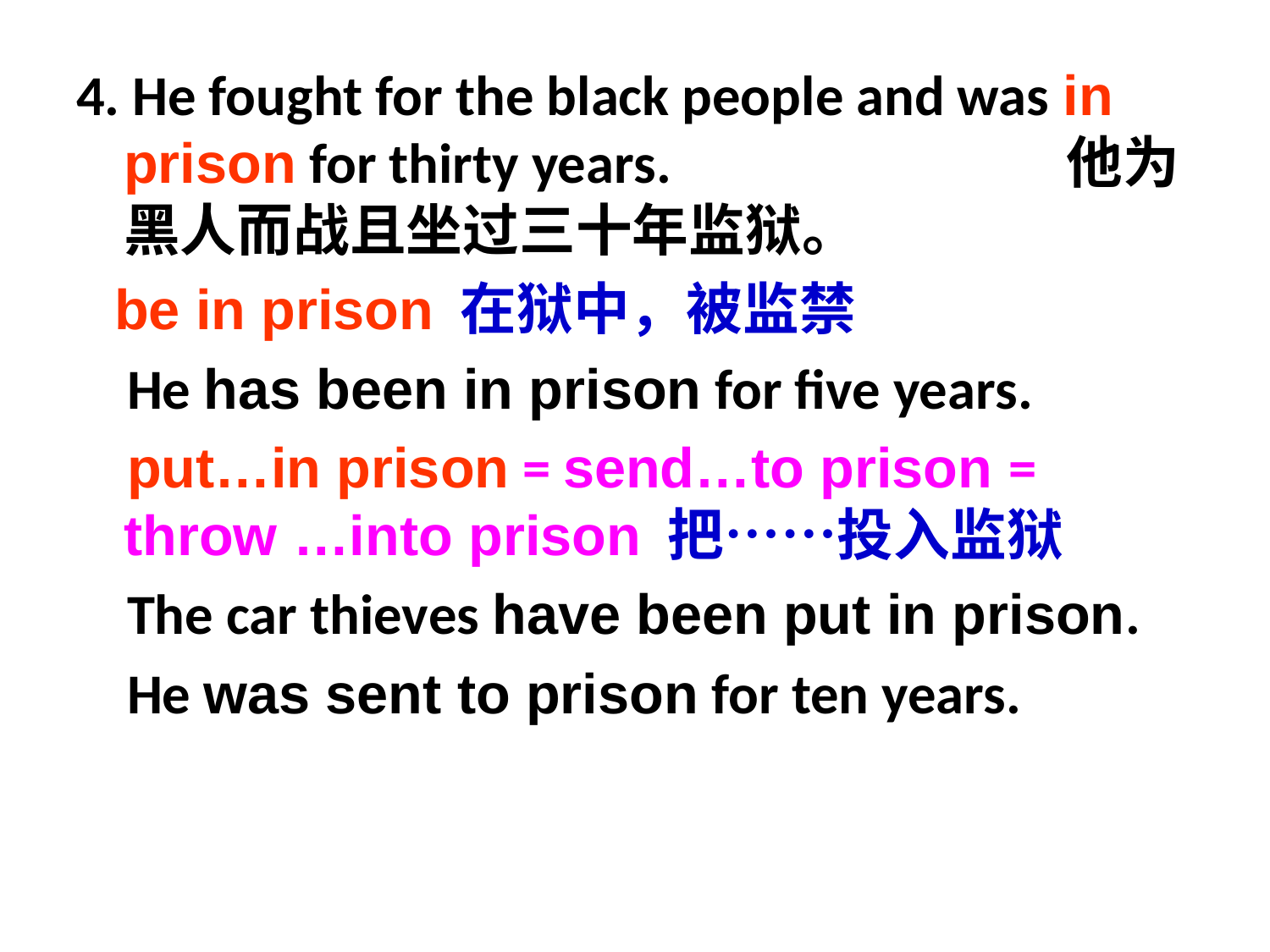

4. He fought for the black people and was in prison for thirty years.                              他为黑人而战且坐过三十年监狱。
   be in prison 在狱中，被监禁
    He has been in prison for five years.
    put…in prison = send…to prison = throw …into prison 把……投入监狱
    The car thieves have been put in prison.
    He was sent to prison for ten years.